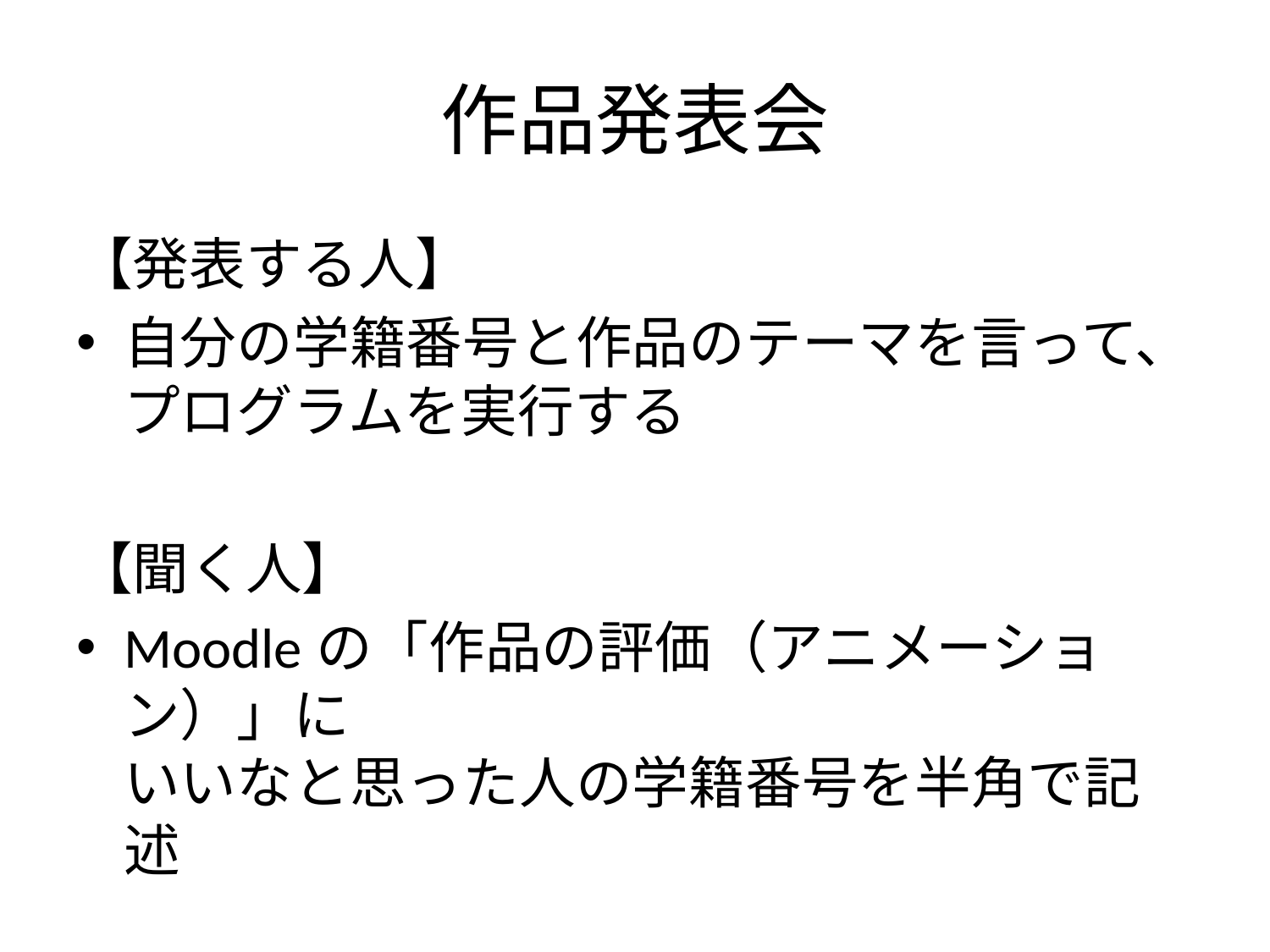

# 作品発表会
【発表する人】
自分の学籍番号と作品のテーマを言って、
プログラムを実行する

【聞く人】
Moodleの「作品の評価（アニメーション）」に
いいなと思った人の学籍番号を半角で記述